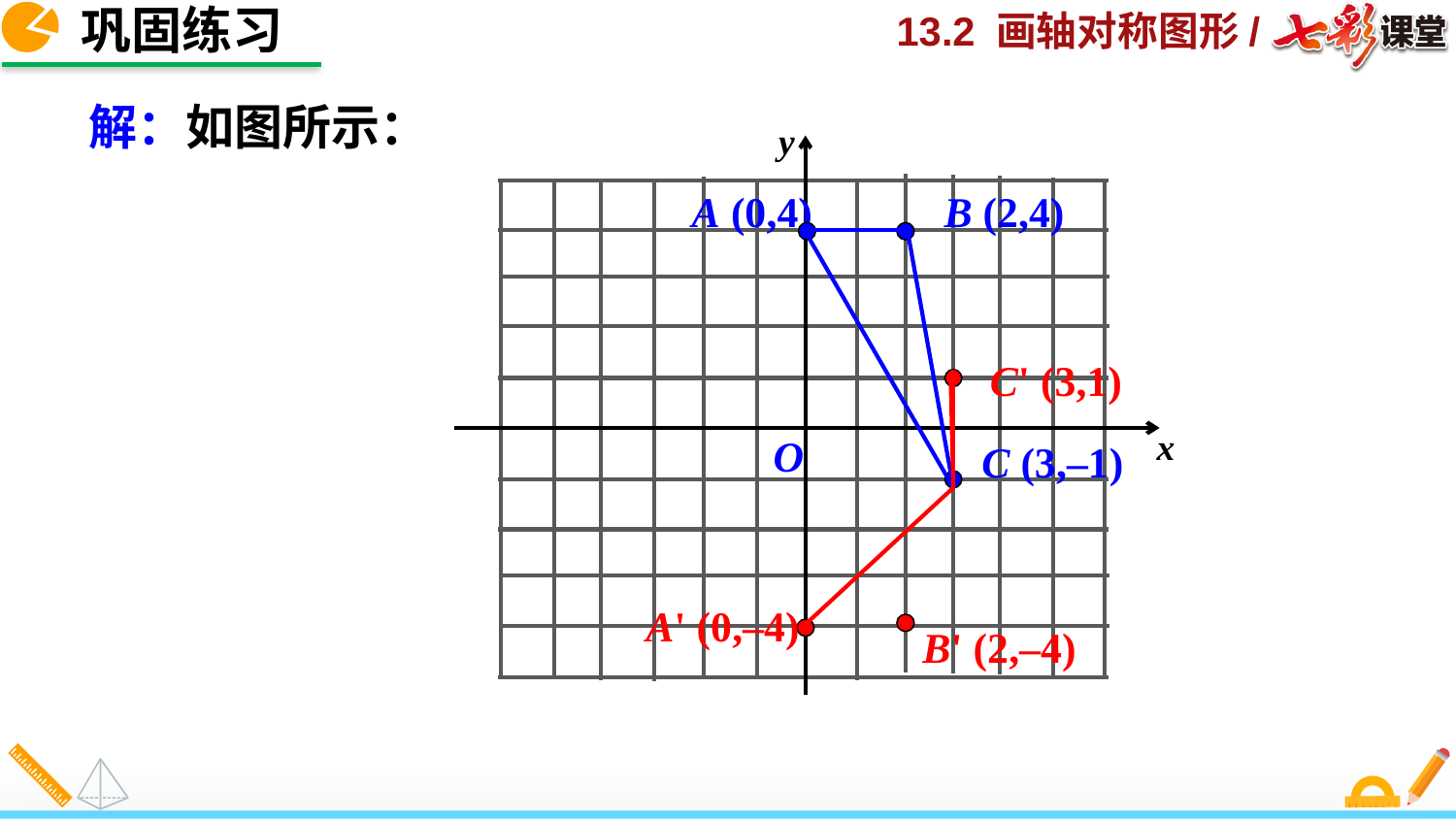

巩固练习

解：如图所示：
y
x
O
A (0,4)
B (2,4)

C' (3,1)

C (3,–1)

A' (0,–4)
B' (2,–4)